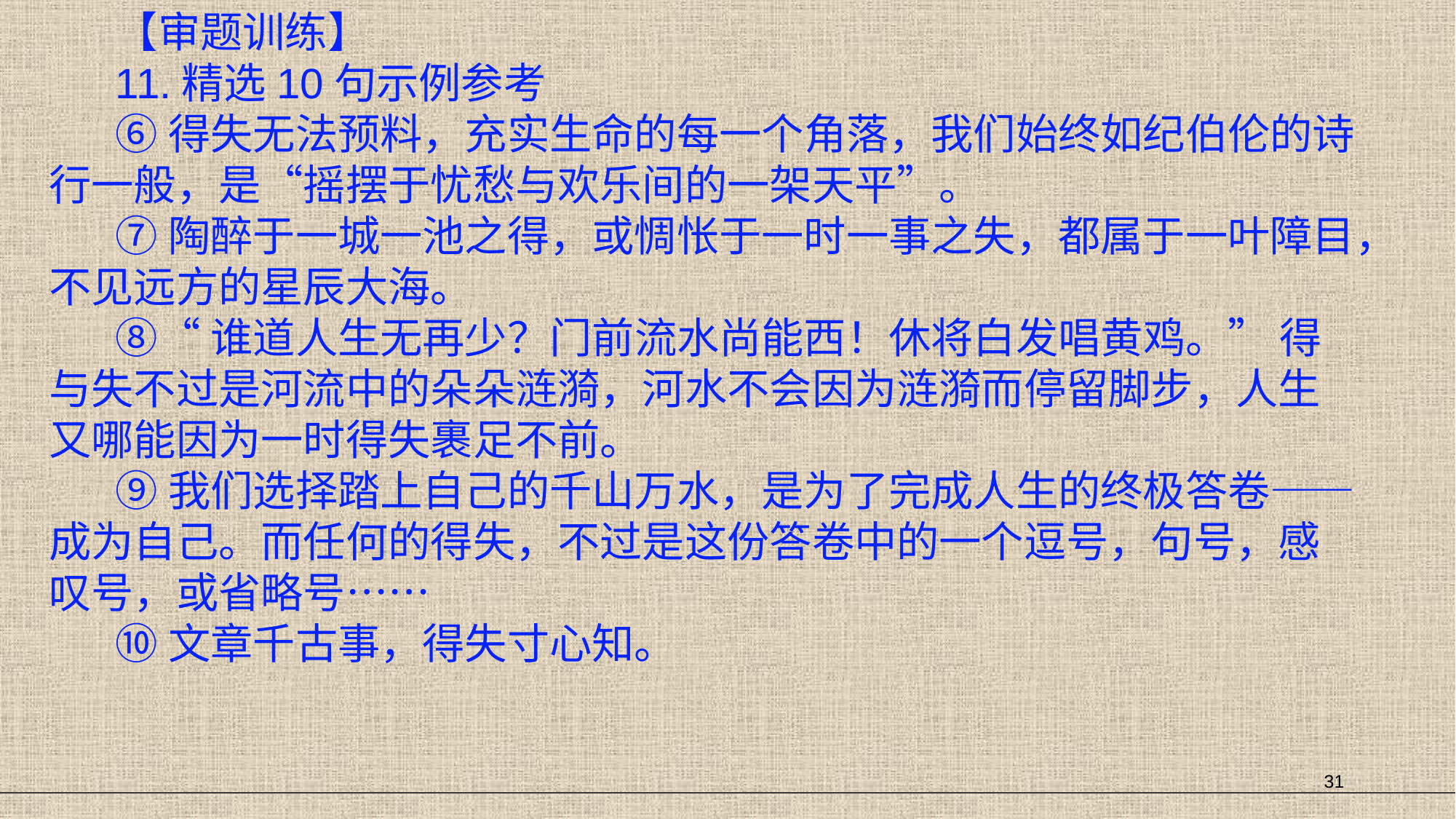

【审题训练】
11.精选10句示例参考
⑥得失无法预料，充实生命的每一个角落，我们始终如纪伯伦的诗行一般，是“摇摆于忧愁与欢乐间的一架天平”。
⑦陶醉于一城一池之得，或惆怅于一时一事之失，都属于一叶障目，不见远方的星辰大海。
⑧“谁道人生无再少？门前流水尚能西！休将白发唱黄鸡。” 得与失不过是河流中的朵朵涟漪，河水不会因为涟漪而停留脚步，人生又哪能因为一时得失裹足不前。
⑨我们选择踏上自己的千山万水，是为了完成人生的终极答卷——成为自己。而任何的得失，不过是这份答卷中的一个逗号，句号，感叹号，或省略号……
⑩文章千古事，得失寸心知。
31